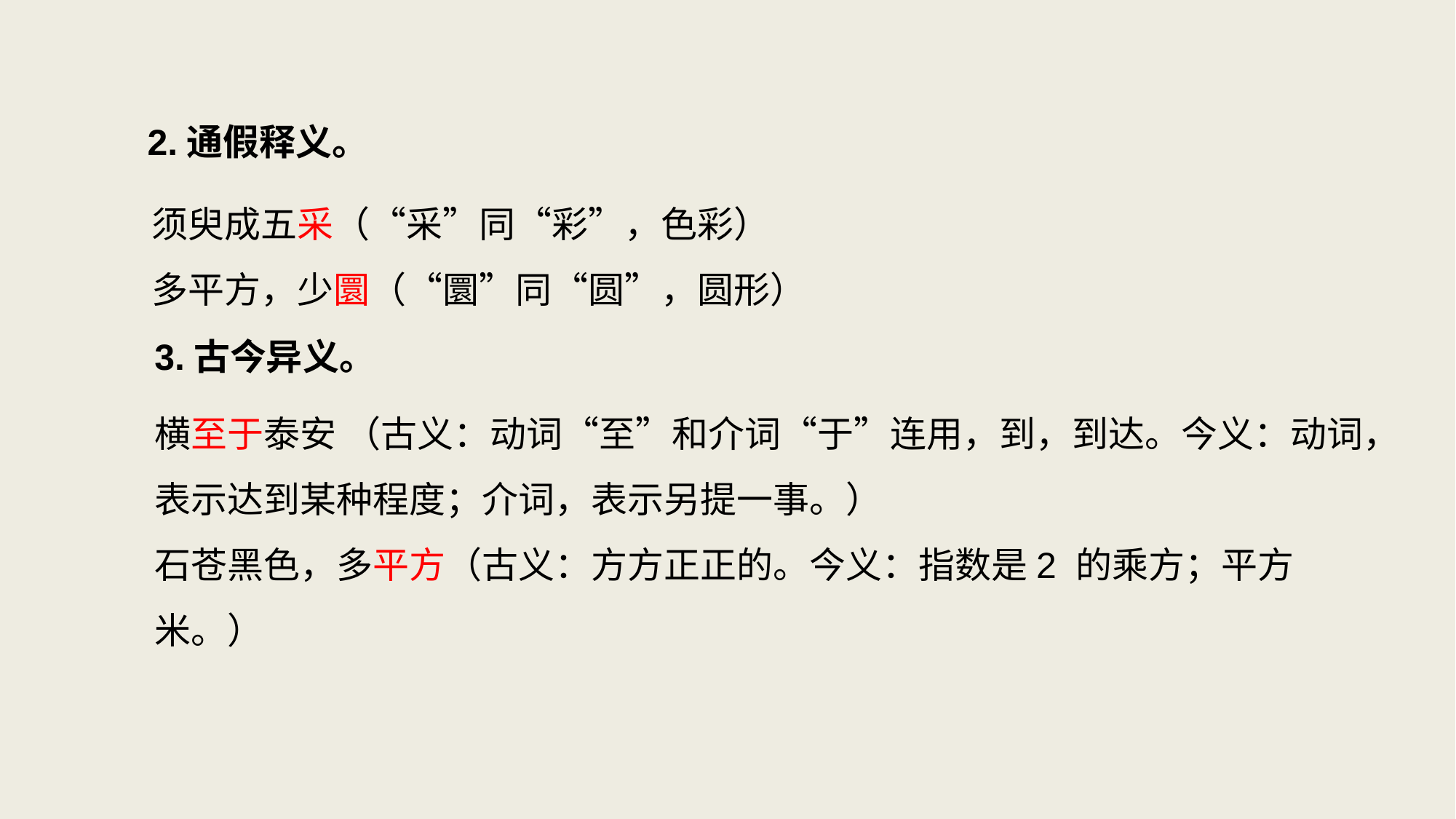

2.通假释义。
须臾成五采（“采”同“彩”，色彩）
多平方，少圜（“圜”同“圆”，圆形）
3.古今异义。
横至于泰安 （古义：动词“至”和介词“于”连用，到，到达。今义：动词，表示达到某种程度；介词，表示另提一事。）
石苍黑色，多平方（古义：方方正正的。今义：指数是2 的乘方；平方米。）